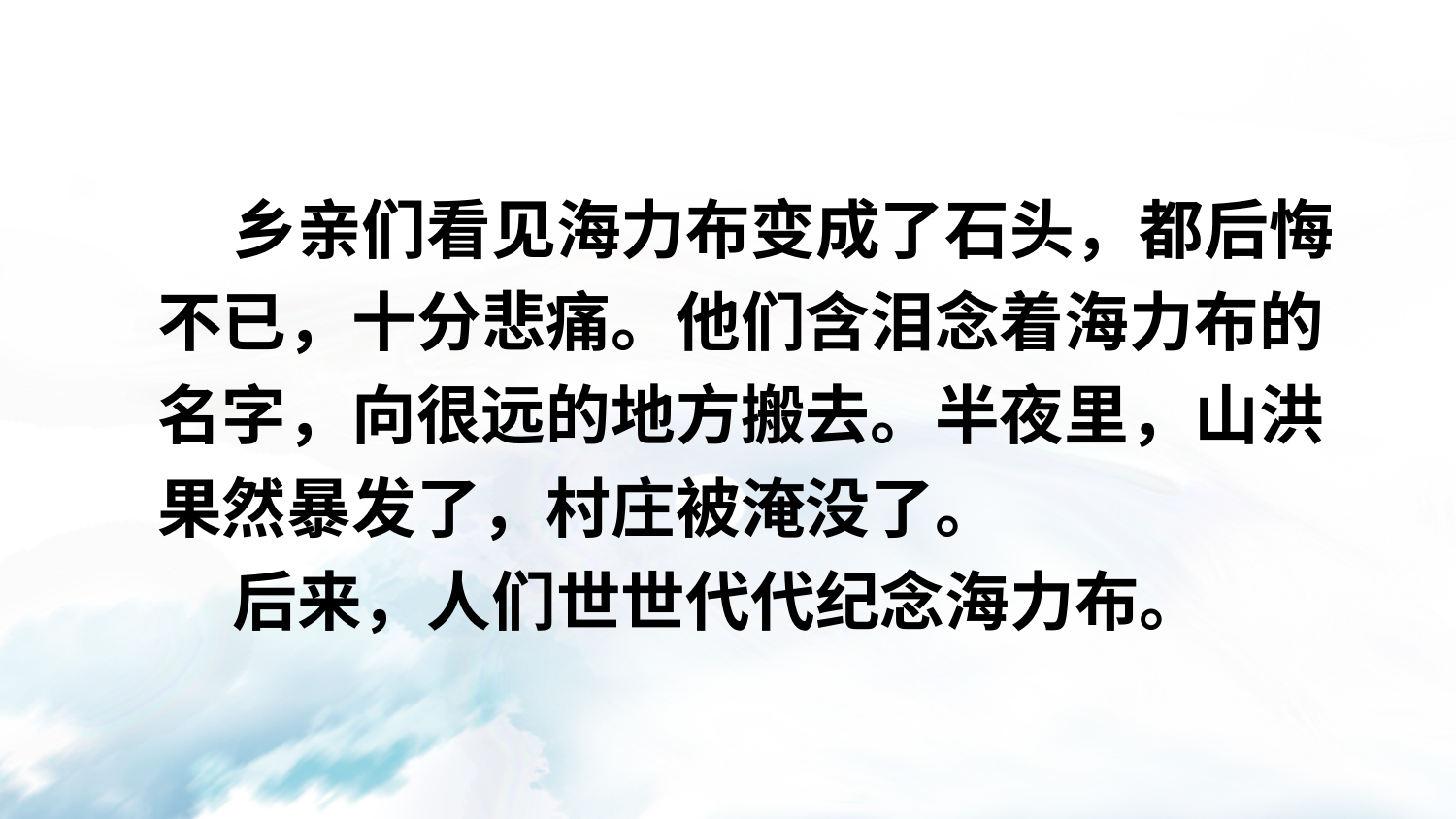

乡亲们看见海力布变成了石头，都后悔不已，十分悲痛。他们含泪念着海力布的名字，向很远的地方搬去。半夜里，山洪果然暴发了，村庄被淹没了。
    后来，人们世世代代纪念海力布。